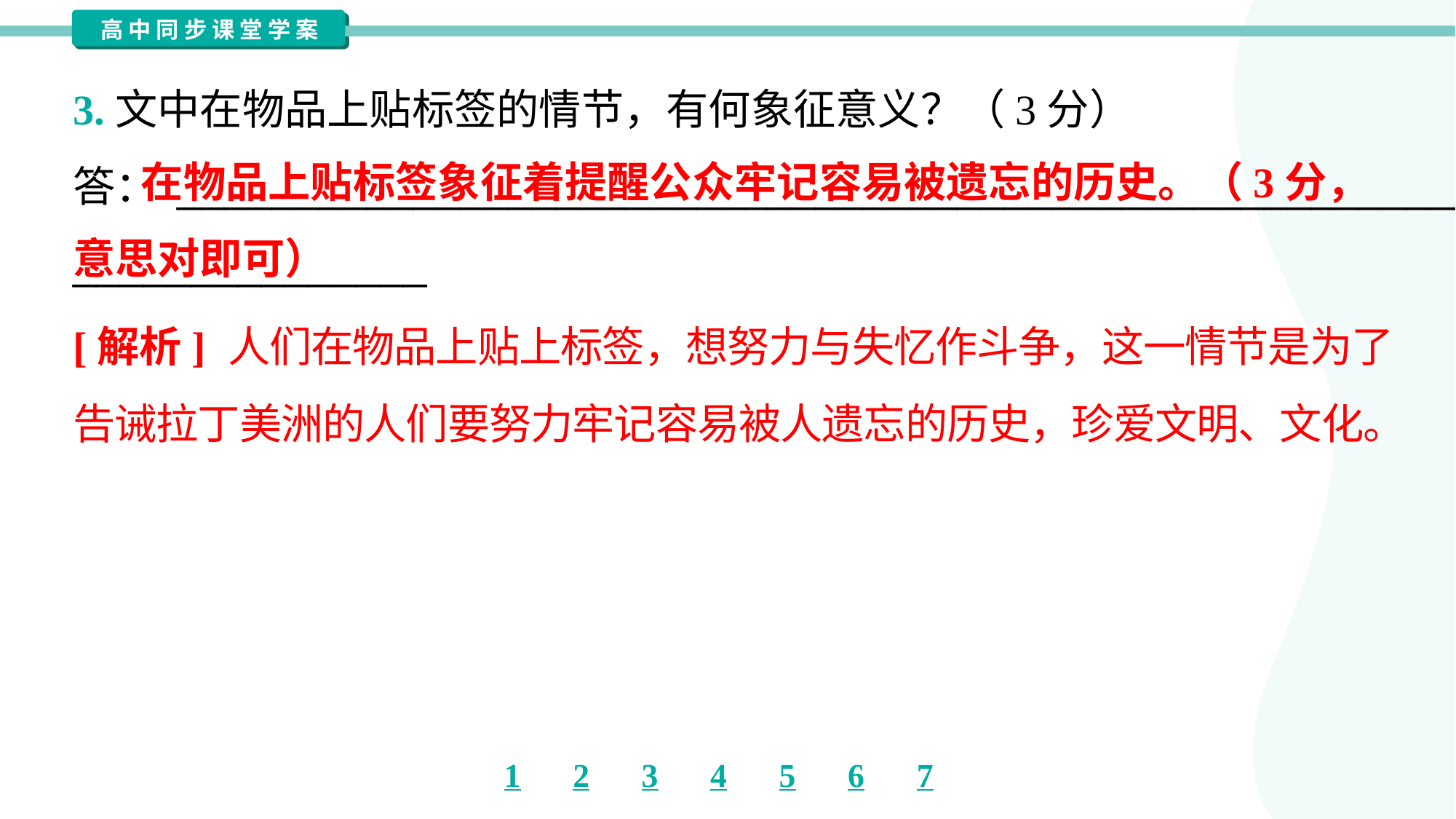

3.文中在物品上贴标签的情节，有何象征意义？（3分）
答： ________________________________________________________
_______________
      在物品上贴标签象征着提醒公众牢记容易被遗忘的历史。（3分，意思对即可）
[解析] 人们在物品上贴上标签，想努力与失忆作斗争，这一情节是为了
告诫拉丁美洲的人们要努力牢记容易被人遗忘的历史，珍爱文明、文化。